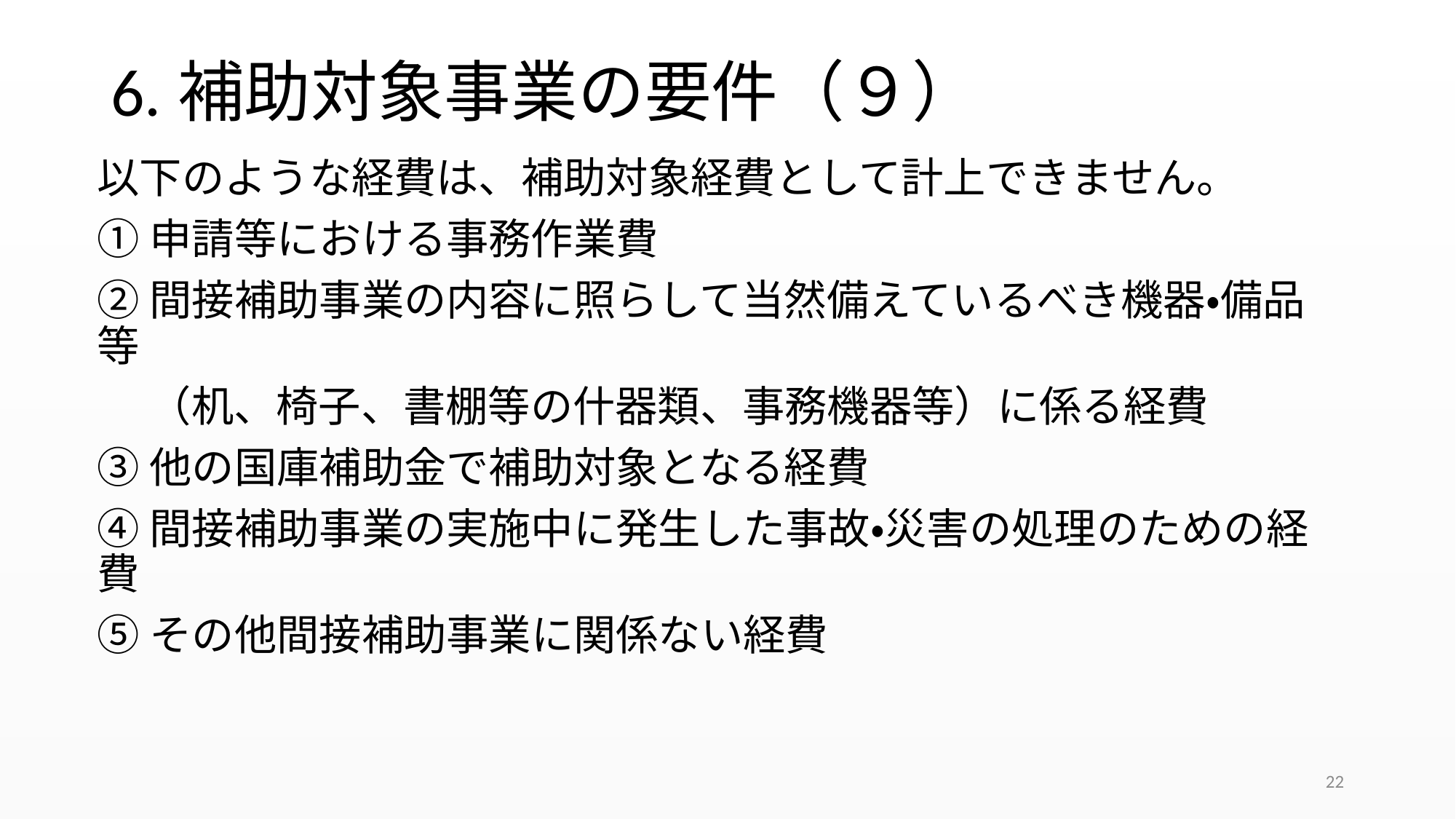

# 6.補助対象事業の要件（９）
以下のような経費は、補助対象経費として計上できません。
①申請等における事務作業費
②間接補助事業の内容に照らして当然備えているべき機器・備品等
　 （机、椅子、書棚等の什器類、事務機器等）に係る経費
③他の国庫補助金で補助対象となる経費
④間接補助事業の実施中に発生した事故・災害の処理のための経費
⑤その他間接補助事業に関係ない経費
22